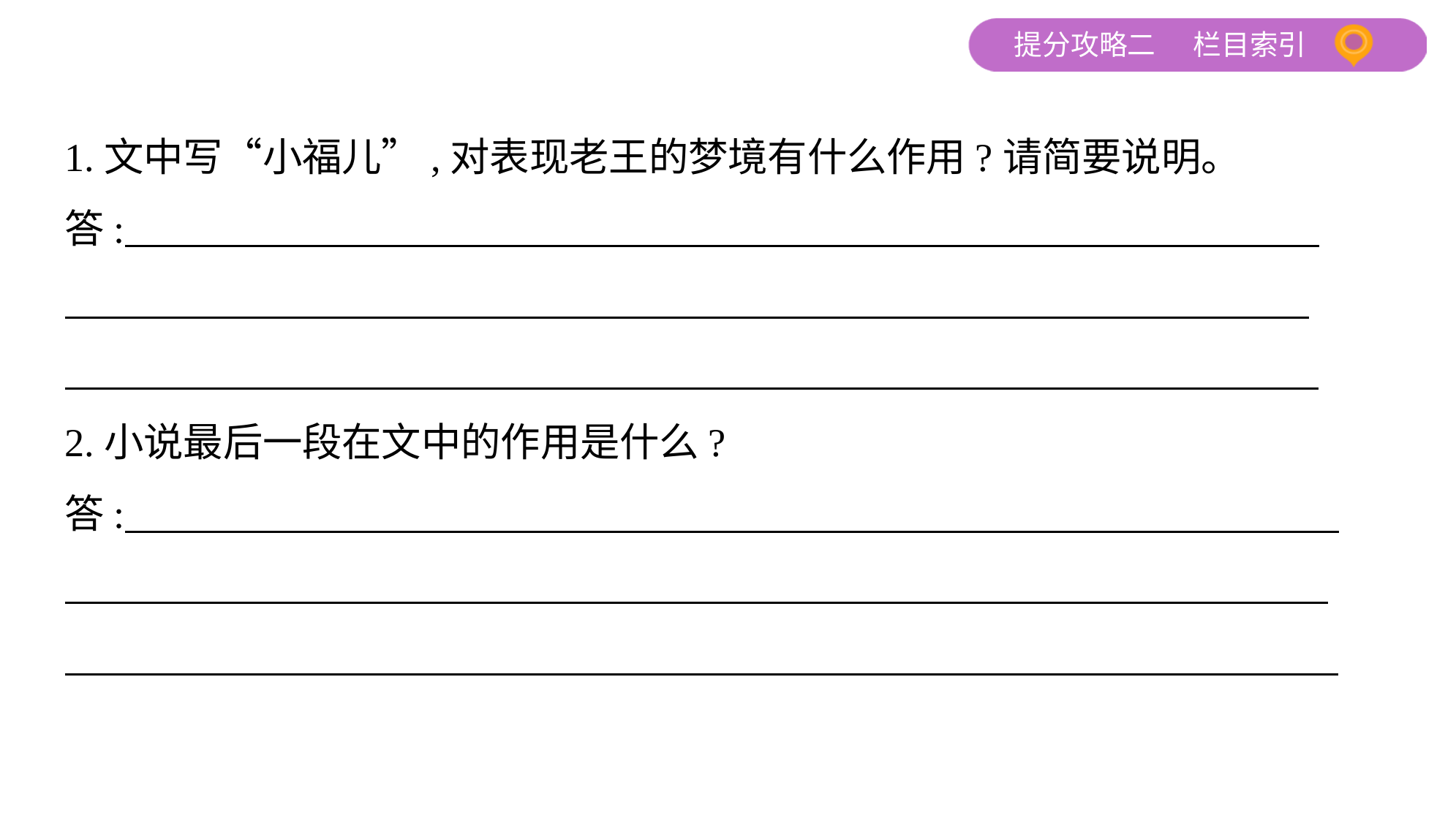

1.文中写“小福儿”,对表现老王的梦境有什么作用?请简要说明。
答:

2.小说最后一段在文中的作用是什么?
答: